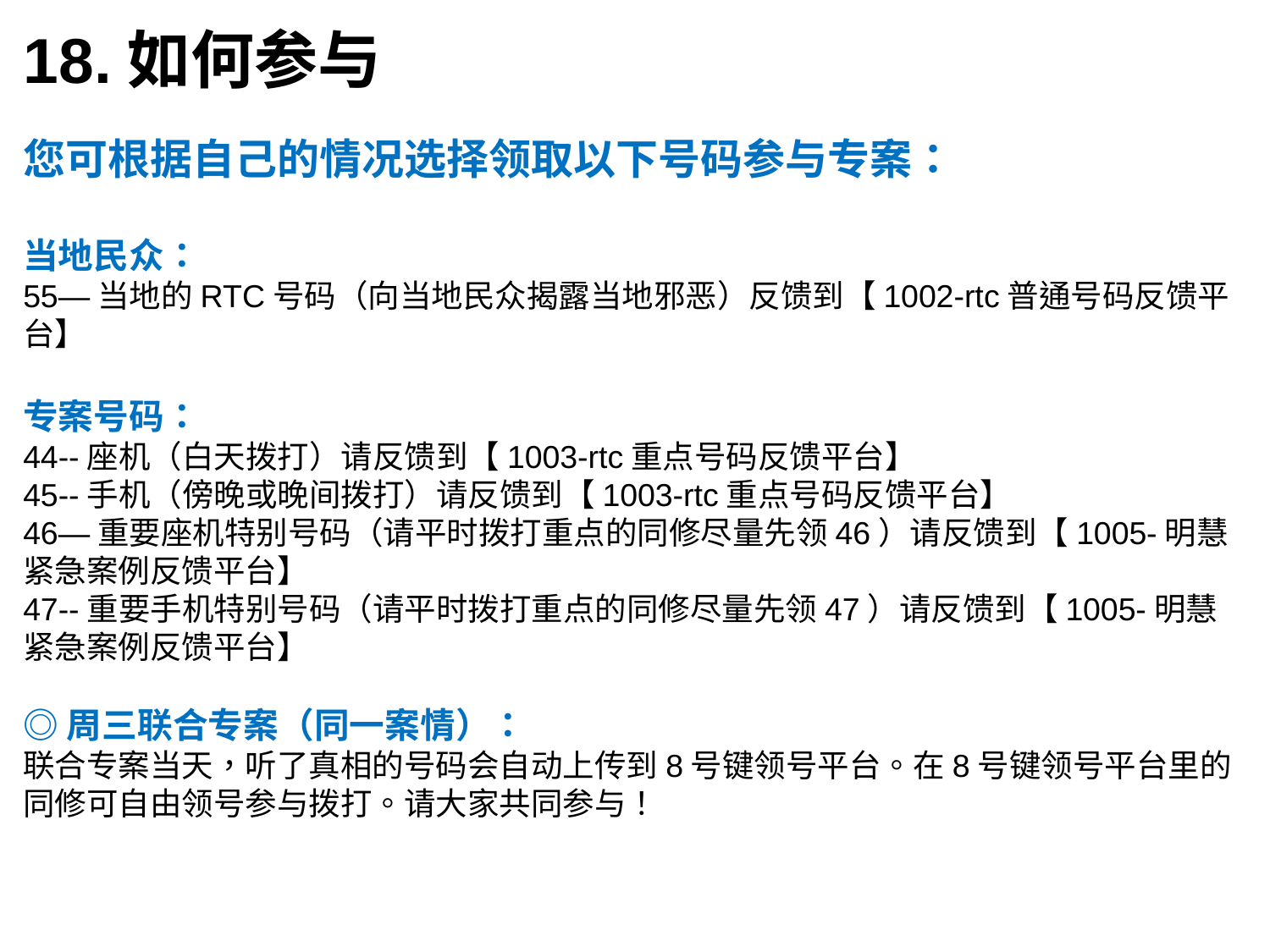

18.如何参与
您可根据自己的情况选择领取以下号码参与专案：
当地民众：
55—当地的RTC号码（向当地民众揭露当地邪恶）反馈到【1002-rtc普通号码反馈平台】
专案号码：
44--座机（白天拨打）请反馈到【1003-rtc重点号码反馈平台】
45--手机（傍晚或晚间拨打）请反馈到【1003-rtc重点号码反馈平台】
46—重要座机特别号码（请平时拨打重点的同修尽量先领46）请反馈到【1005-明慧紧急案例反馈平台】
47--重要手机特别号码（请平时拨打重点的同修尽量先领47）请反馈到【1005-明慧紧急案例反馈平台】

◎周三联合专案（同一案情）：
联合专案当天，听了真相的号码会自动上传到8号键领号平台。在8号键领号平台里的同修可自由领号参与拨打。请大家共同参与！